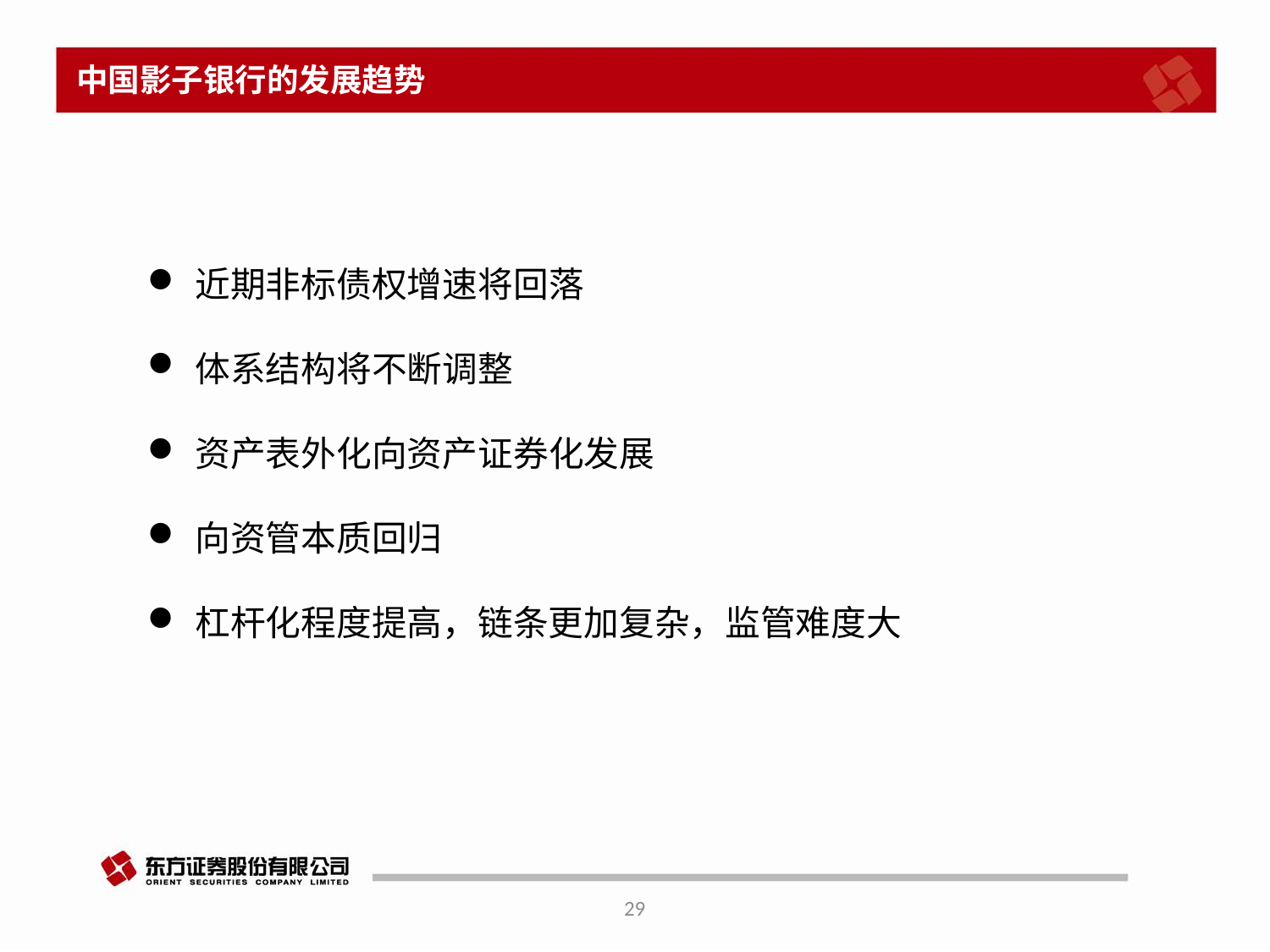

# 中国影子银行的发展趋势
近期非标债权增速将回落

体系结构将不断调整

资产表外化向资产证券化发展

向资管本质回归

杠杆化程度提高，链条更加复杂，监管难度大
29